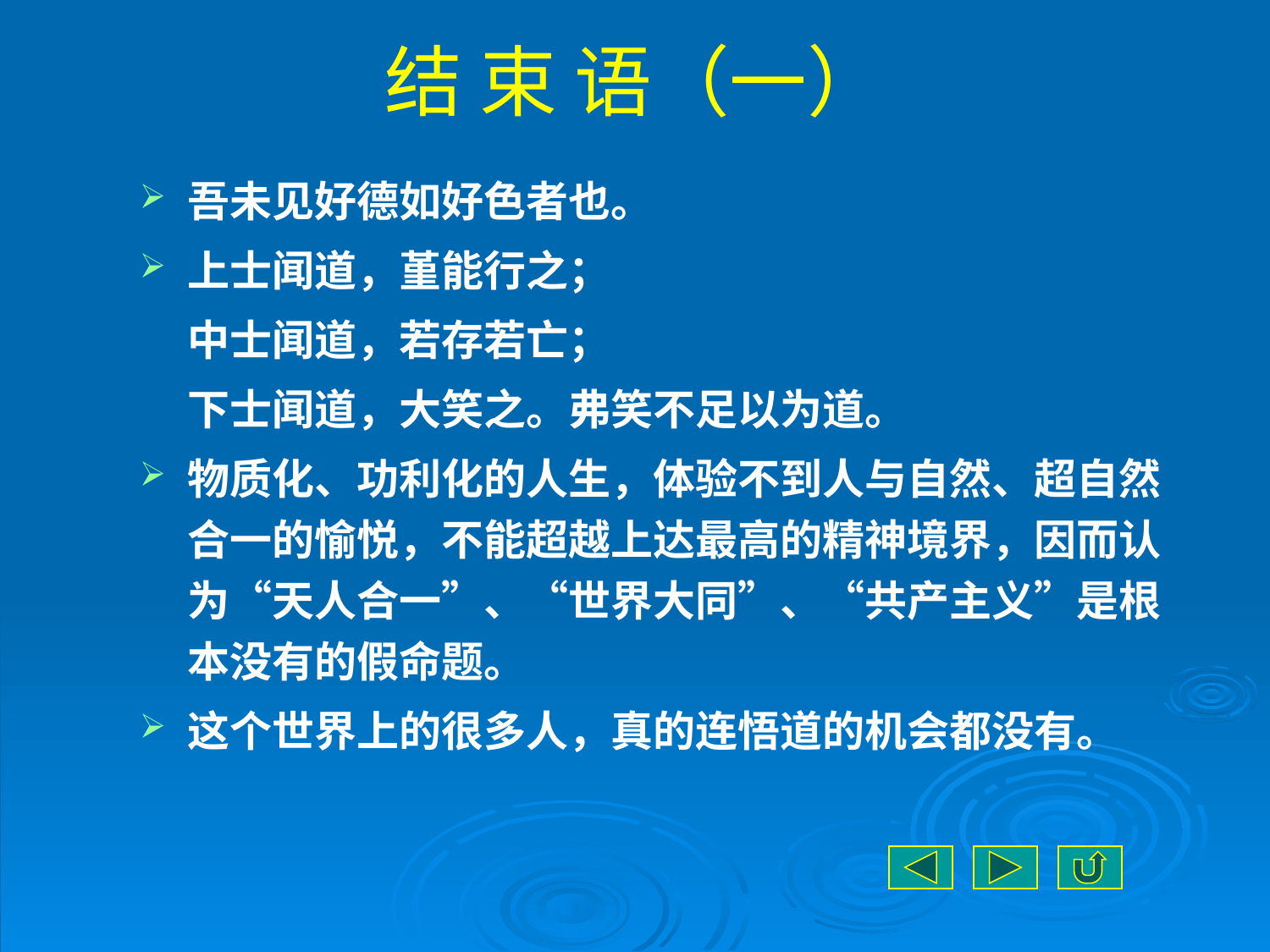

# 结 束 语（一）
吾未见好德如好色者也。
上士闻道，堇能行之；
    中士闻道，若存若亡；
    下士闻道，大笑之。弗笑不足以为道。
物质化、功利化的人生，体验不到人与自然、超自然合一的愉悦，不能超越上达最高的精神境界，因而认为“天人合一”、“世界大同”、“共产主义”是根本没有的假命题。
这个世界上的很多人，真的连悟道的机会都没有。